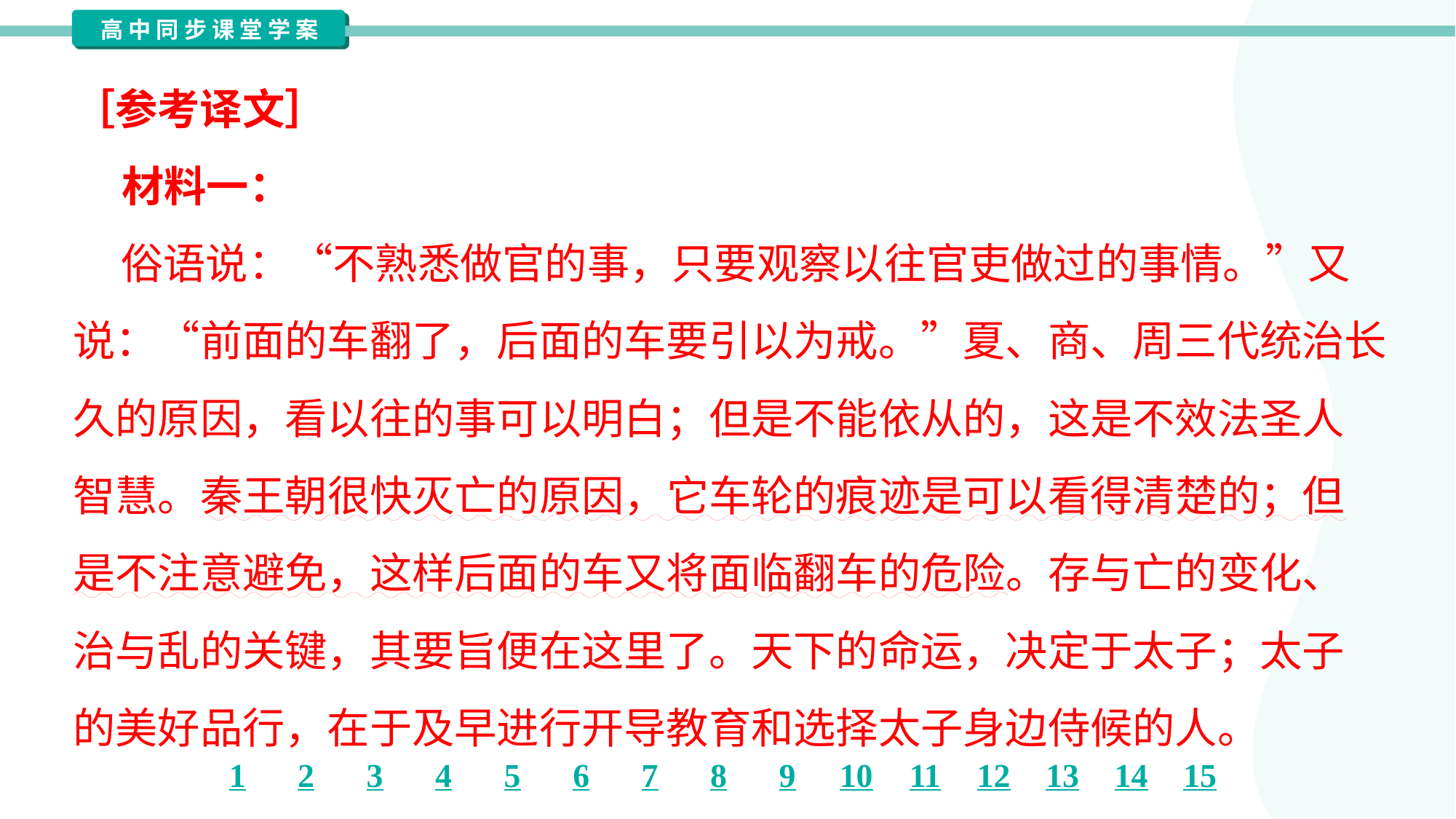

［参考译文］
    材料一：
    俗语说：“不熟悉做官的事，只要观察以往官吏做过的事情。”又
说：“前面的车翻了，后面的车要引以为戒。”夏、商、周三代统治长
久的原因，看以往的事可以明白；但是不能依从的，这是不效法圣人
智慧。秦王朝很快灭亡的原因，它车轮的痕迹是可以看得清楚的；但
是不注意避免，这样后面的车又将面临翻车的危险。存与亡的变化、
治与乱的关键，其要旨便在这里了。天下的命运，决定于太子；太子
的美好品行，在于及早进行开导教育和选择太子身边侍候的人。